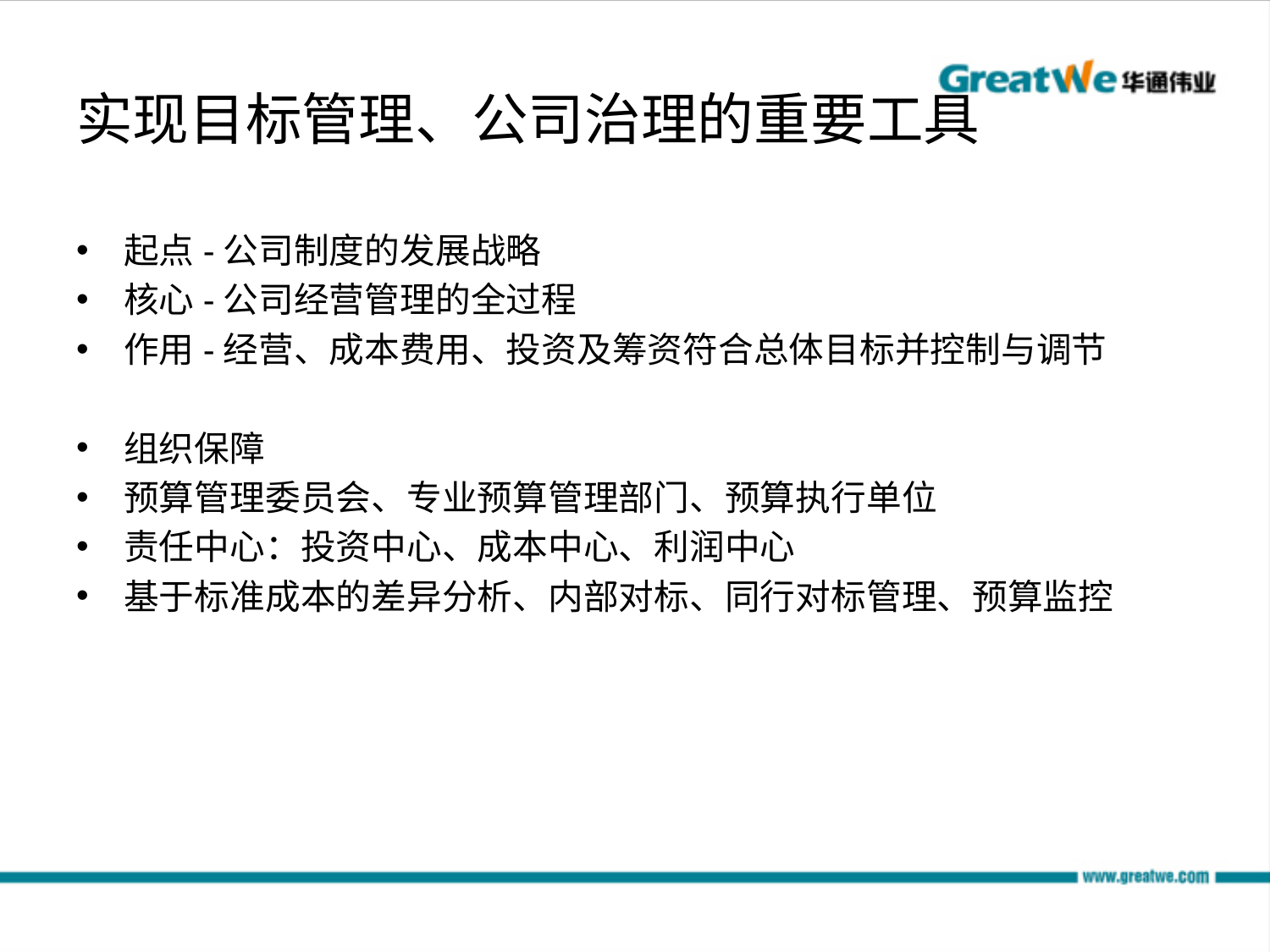

# 实现目标管理、公司治理的重要工具
起点-公司制度的发展战略
核心-公司经营管理的全过程
作用-经营、成本费用、投资及筹资符合总体目标并控制与调节

组织保障
预算管理委员会、专业预算管理部门、预算执行单位
责任中心：投资中心、成本中心、利润中心
基于标准成本的差异分析、内部对标、同行对标管理、预算监控